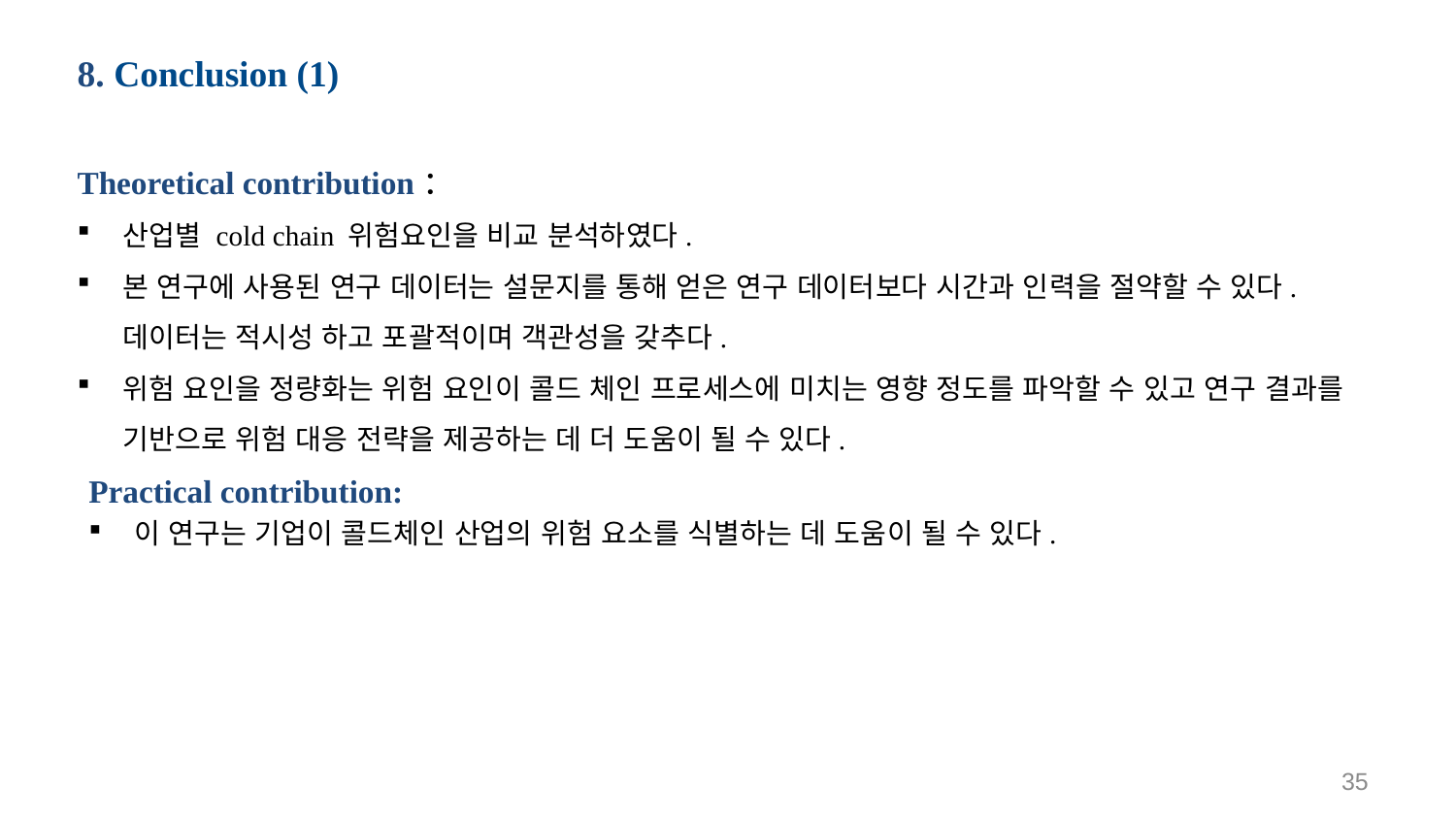

8. Conclusion (1)
Theoretical contribution：
산업별 cold chain 위험요인을 비교 분석하였다.
본 연구에 사용된 연구 데이터는 설문지를 통해 얻은 연구 데이터보다 시간과 인력을 절약할 수 있다. 데이터는 적시성 하고 포괄적이며 객관성을 갖추다.
위험 요인을 정량화는 위험 요인이 콜드 체인 프로세스에 미치는 영향 정도를 파악할 수 있고 연구 결과를 기반으로 위험 대응 전략을 제공하는 데 더 도움이 될 수 있다.
Practical contribution:
이 연구는 기업이 콜드체인 산업의 위험 요소를 식별하는 데 도움이 될 수 있다.

35